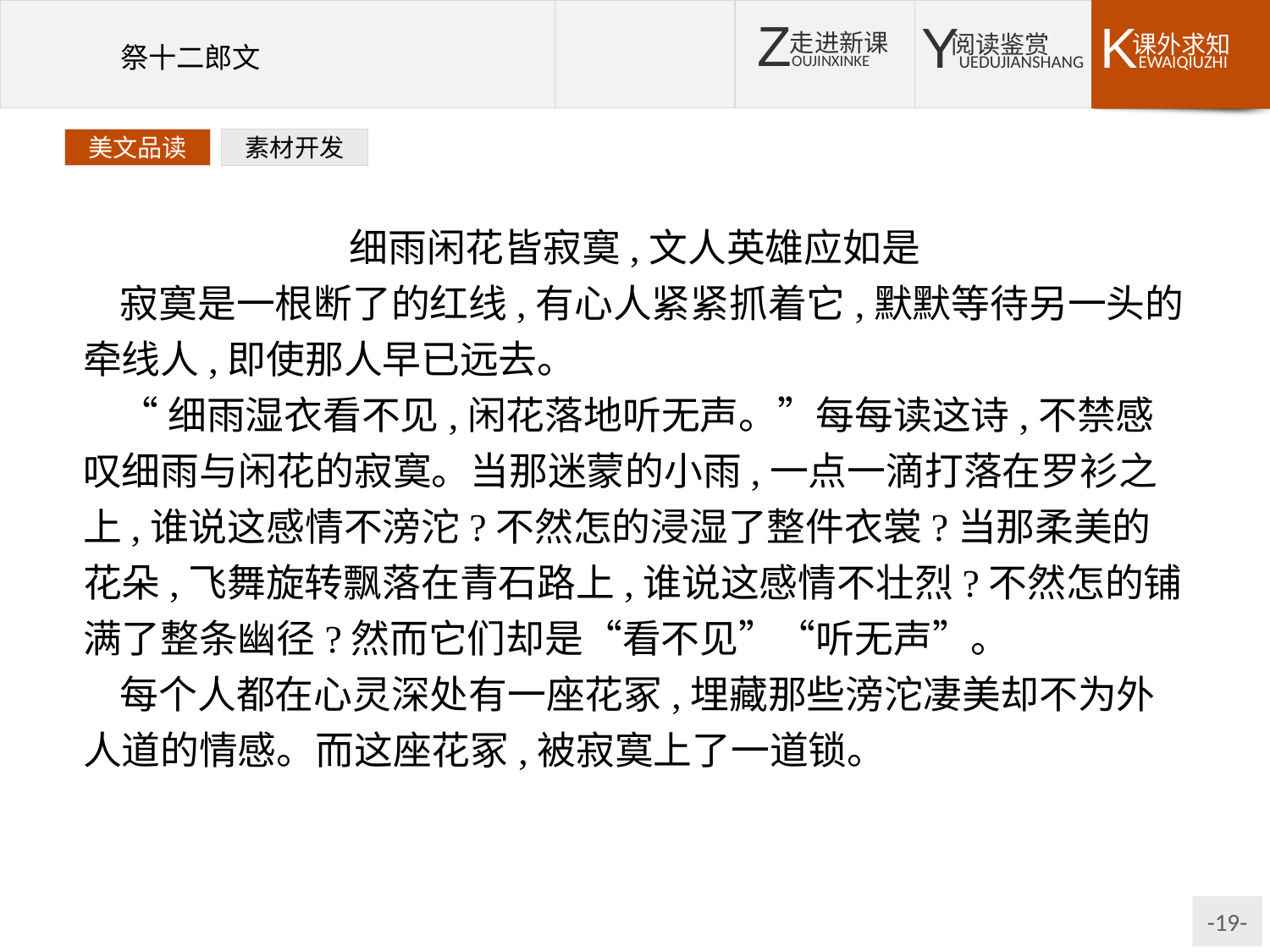

美文品读
素材开发
细雨闲花皆寂寞,文人英雄应如是
寂寞是一根断了的红线,有心人紧紧抓着它,默默等待另一头的牵线人,即使那人早已远去。
“细雨湿衣看不见,闲花落地听无声。”每每读这诗,不禁感叹细雨与闲花的寂寞。当那迷蒙的小雨,一点一滴打落在罗衫之上,谁说这感情不滂沱?不然怎的浸湿了整件衣裳?当那柔美的花朵,飞舞旋转飘落在青石路上,谁说这感情不壮烈?不然怎的铺满了整条幽径?然而它们却是“看不见”“听无声”。
每个人都在心灵深处有一座花冢,埋藏那些滂沱凄美却不为外人道的情感。而这座花冢,被寂寞上了一道锁。